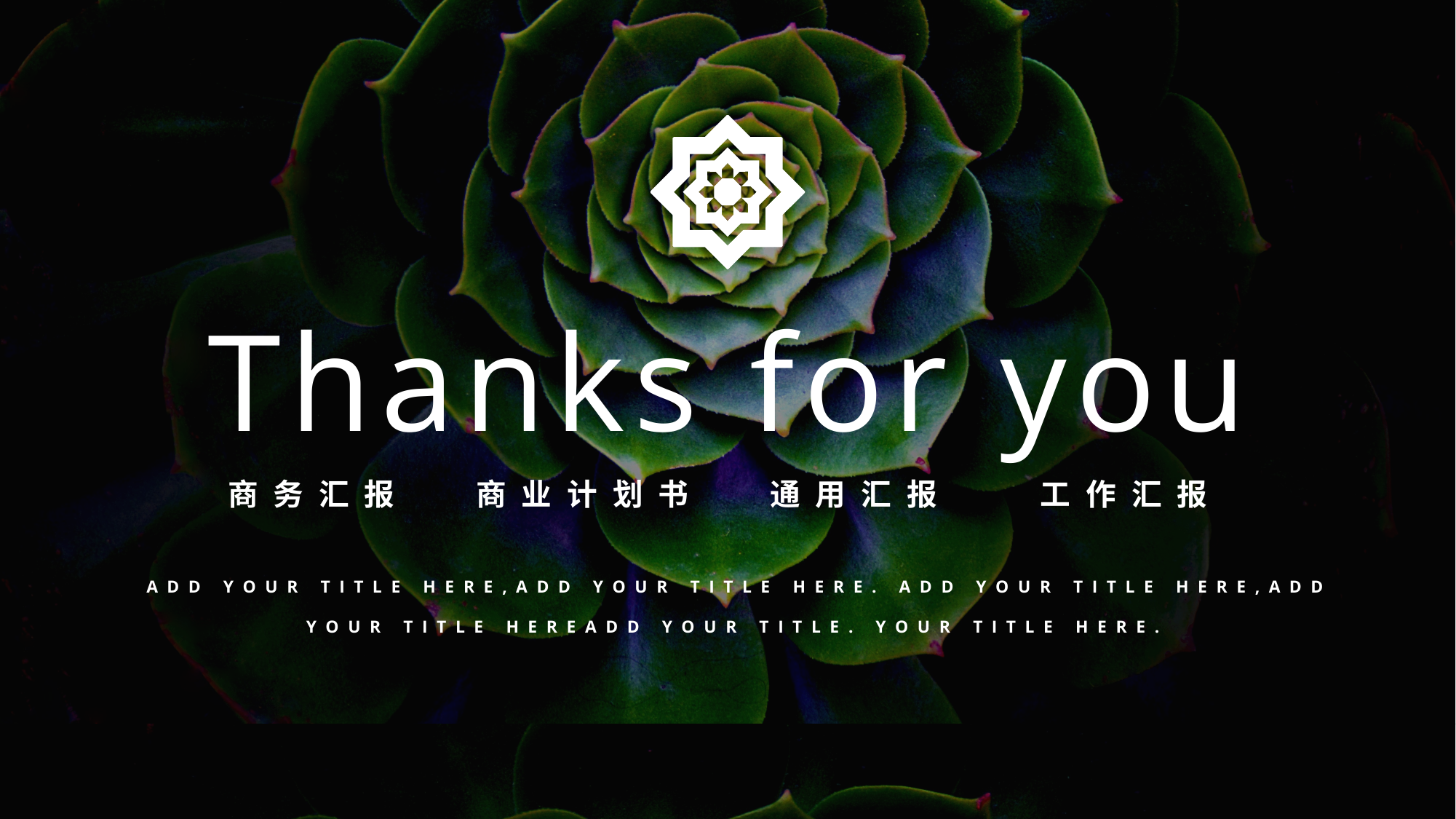

Thanks for you
商务汇报   商业计划书   通用汇报    工作汇报
ADD YOUR TITLE HERE,ADD YOUR TITLE HERE. ADD YOUR TITLE HERE,ADD YOUR TITLE HEREADD YOUR TITLE. YOUR TITLE HERE.